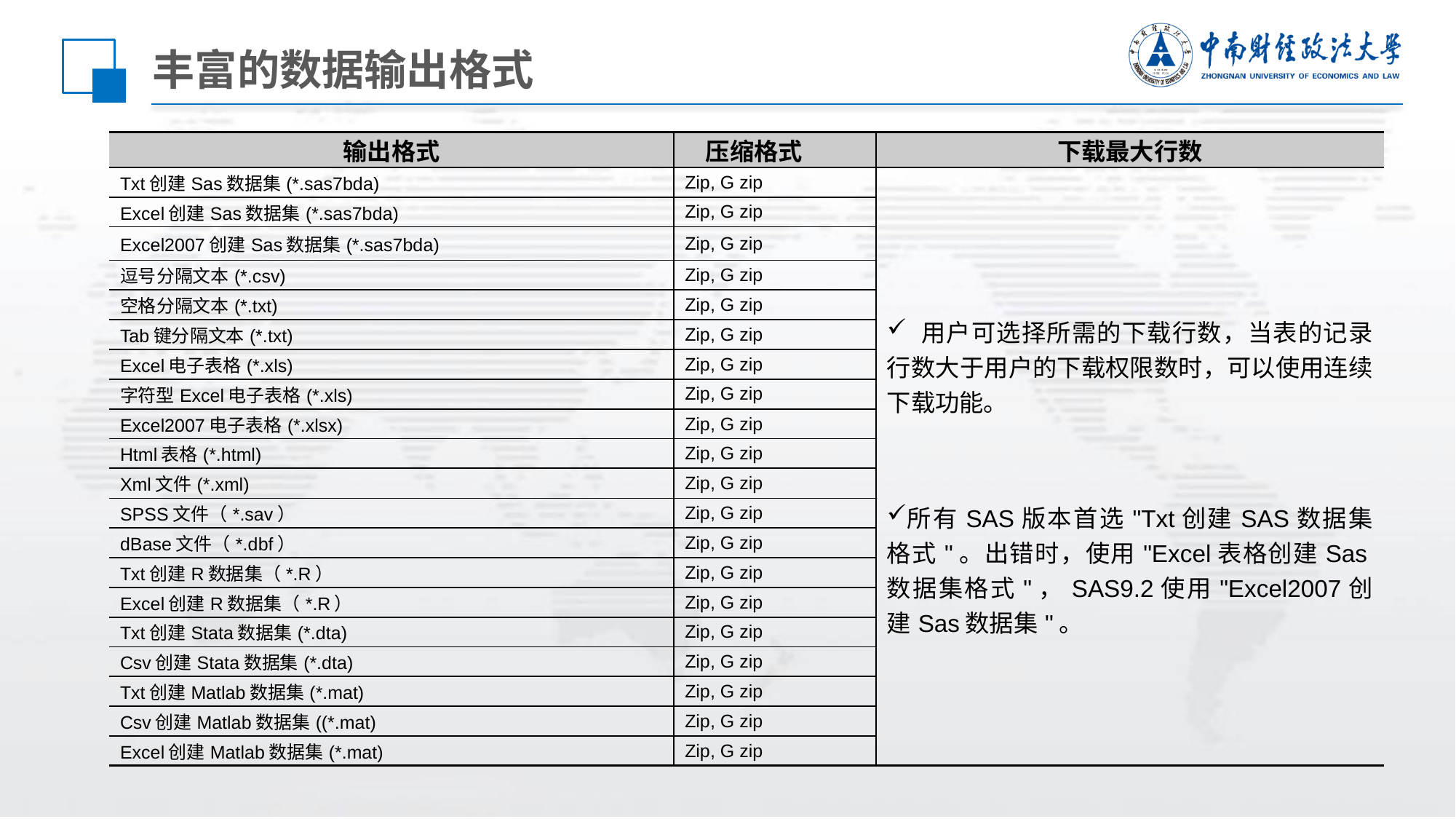

# 丰富的数据输出格式
| 输出格式 | 压缩格式 | 下载最大行数 |
| --- | --- | --- |
| Txt创建Sas数据集(\*.sas7bda) | Zip, G zip | 用户可选择所需的下载行数，当表的记录行数大于用户的下载权限数时，可以使用连续下载功能。 所有SAS版本首选"Txt创建SAS数据集格式"。出错时，使用"Excel表格创建Sas数据集格式"，SAS9.2使用"Excel2007创建Sas数据集"。 |
| Excel创建Sas数据集(\*.sas7bda) | Zip, G zip |  |
| Excel2007创建Sas数据集(\*.sas7bda) | Zip, G zip |  |
| 逗号分隔文本(\*.csv) | Zip, G zip |  |
| 空格分隔文本(\*.txt) | Zip, G zip |  |
| Tab键分隔文本(\*.txt) | Zip, G zip |  |
| Excel电子表格(\*.xls) | Zip, G zip |  |
| 字符型Excel电子表格(\*.xls) | Zip, G zip |  |
| Excel2007电子表格(\*.xlsx) | Zip, G zip |  |
| Html表格(\*.html) | Zip, G zip |  |
| Xml文件(\*.xml) | Zip, G zip |  |
| SPSS文件（\*.sav） | Zip, G zip |  |
| dBase文件（\*.dbf） | Zip, G zip |  |
| Txt创建R数据集（\*.R） | Zip, G zip |  |
| Excel创建R数据集（\*.R） | Zip, G zip |  |
| Txt创建Stata数据集(\*.dta) | Zip, G zip |  |
| Csv创建Stata数据集(\*.dta) | Zip, G zip |  |
| Txt创建Matlab数据集(\*.mat) | Zip, G zip |  |
| Csv创建Matlab数据集((\*.mat) | Zip, G zip |  |
| Excel创建Matlab数据集(\*.mat) | Zip, G zip |  |